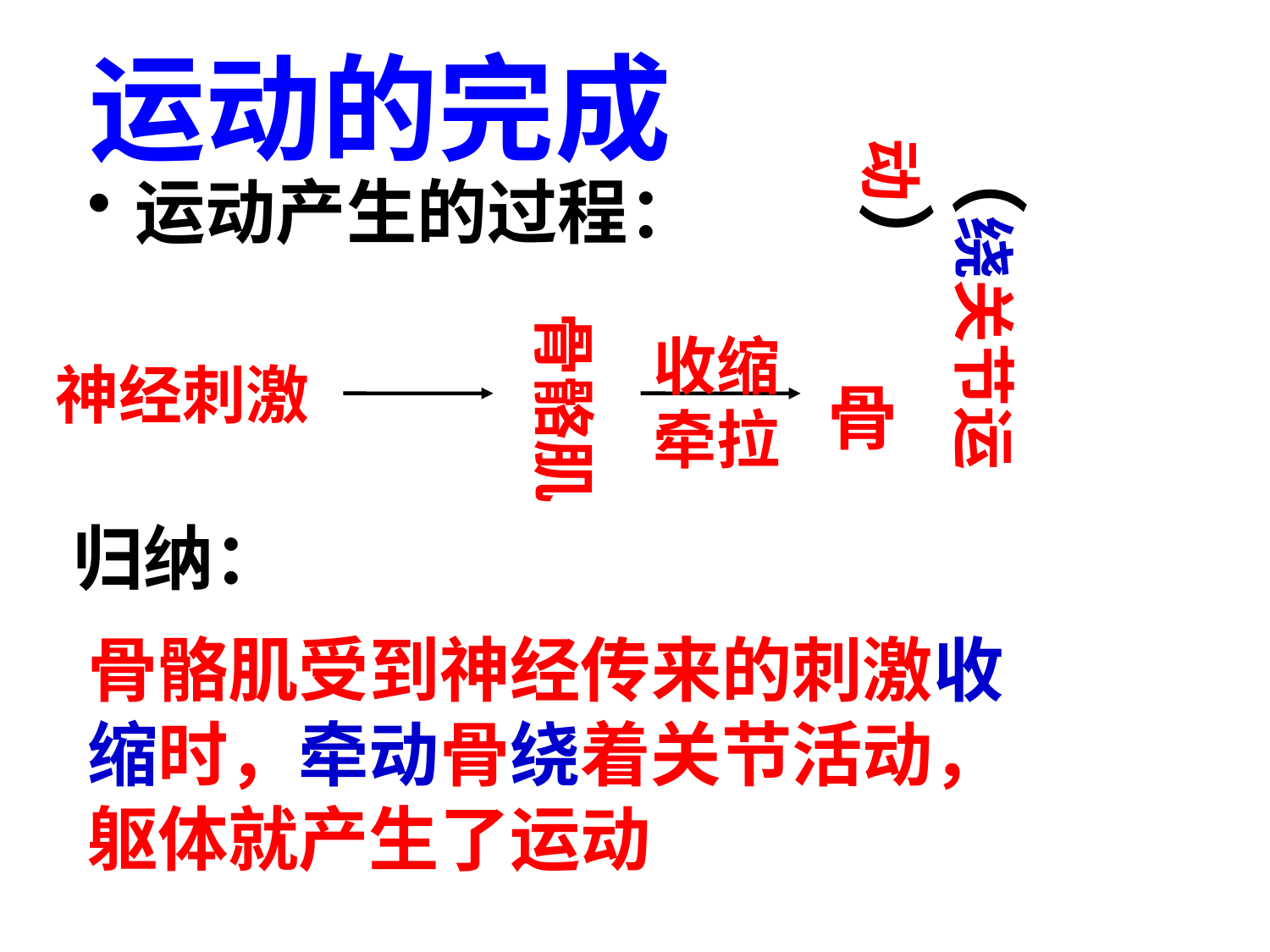

# 运动的完成
（绕关节运动）

运动产生的过程：

骨骼肌

收缩
神经刺激
骨

牵拉

归纳：
骨骼肌受到神经传来的刺激收缩时，牵动骨绕着关节活动，躯体就产生了运动